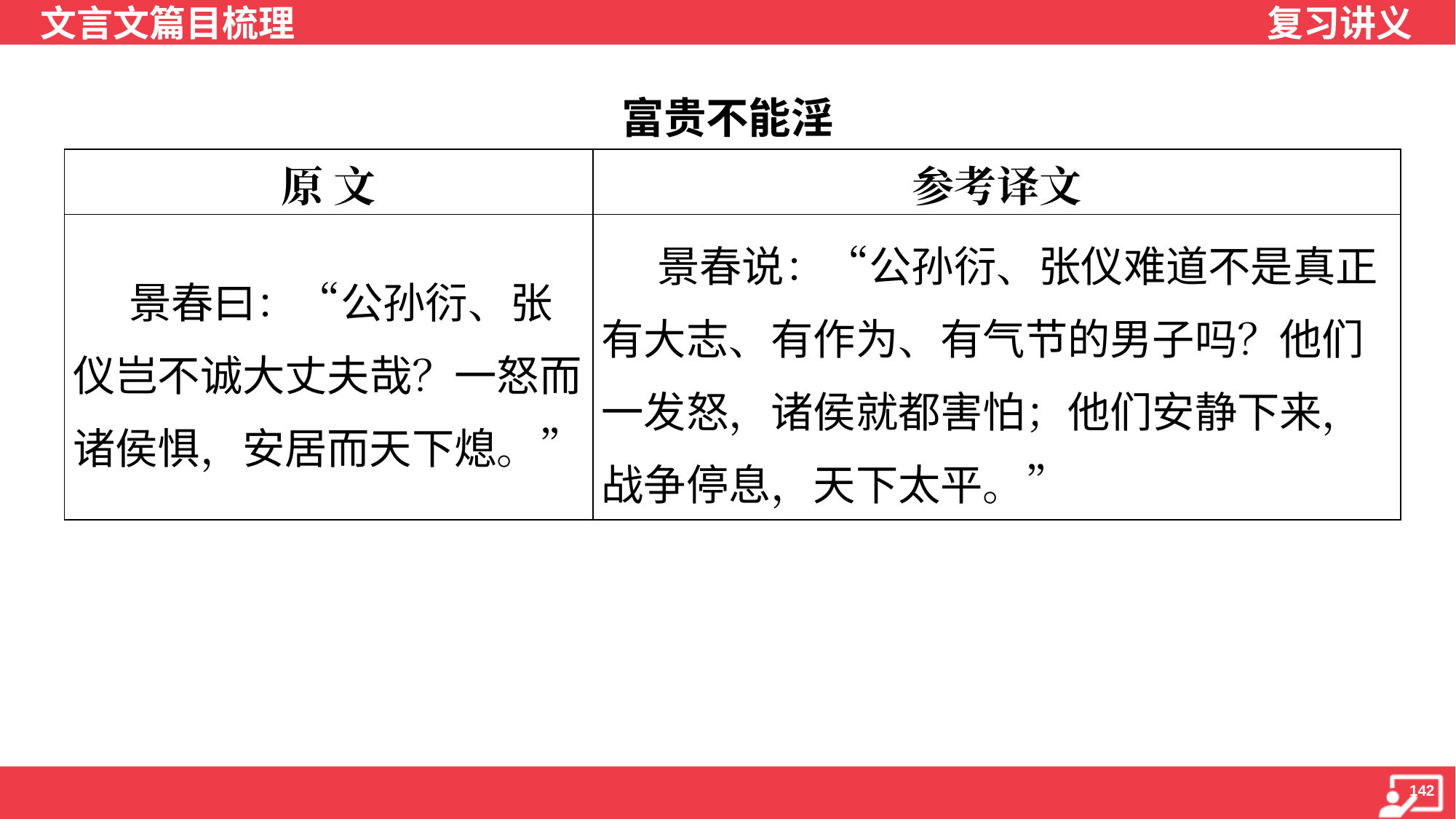

富贵不能淫
| 原 文 | 参考译文 |
| --- | --- |
| 景春曰：“公孙衍、张仪岂不诚大丈夫哉？一怒而诸侯惧，安居而天下熄。” | 景春说：“公孙衍、张仪难道不是真正 有大志、有作为、有气节的男子吗？他们 一发怒，诸侯就都害怕；他们安静下来， 战争停息，天下太平。” |